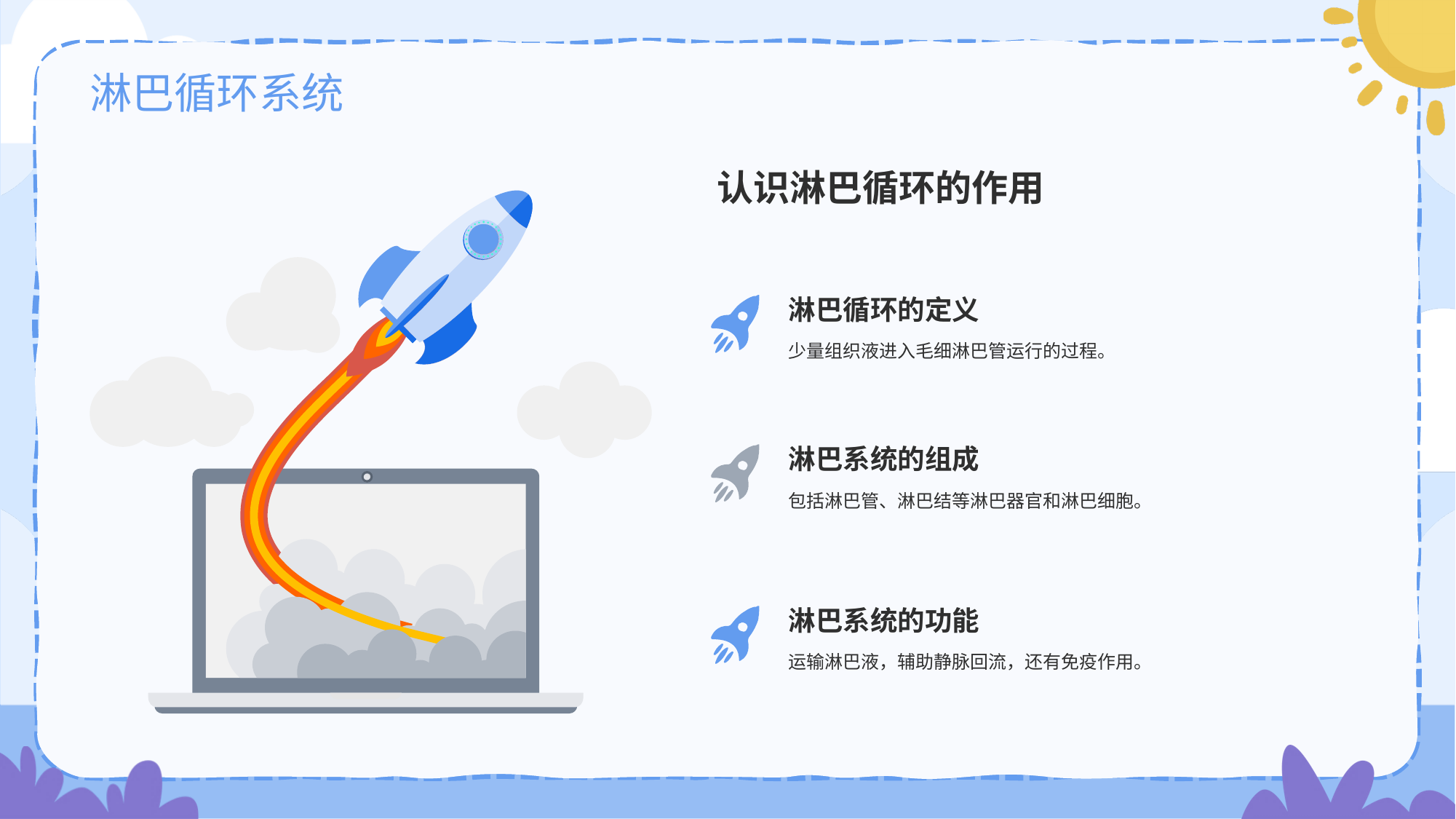

# 淋巴循环系统
认识淋巴循环的作用

淋巴循环的定义

少量组织液进入毛细淋巴管运行的过程。
淋巴系统的组成

包括淋巴管、淋巴结等淋巴器官和淋巴细胞。
淋巴系统的功能

运输淋巴液，辅助静脉回流，还有免疫作用。